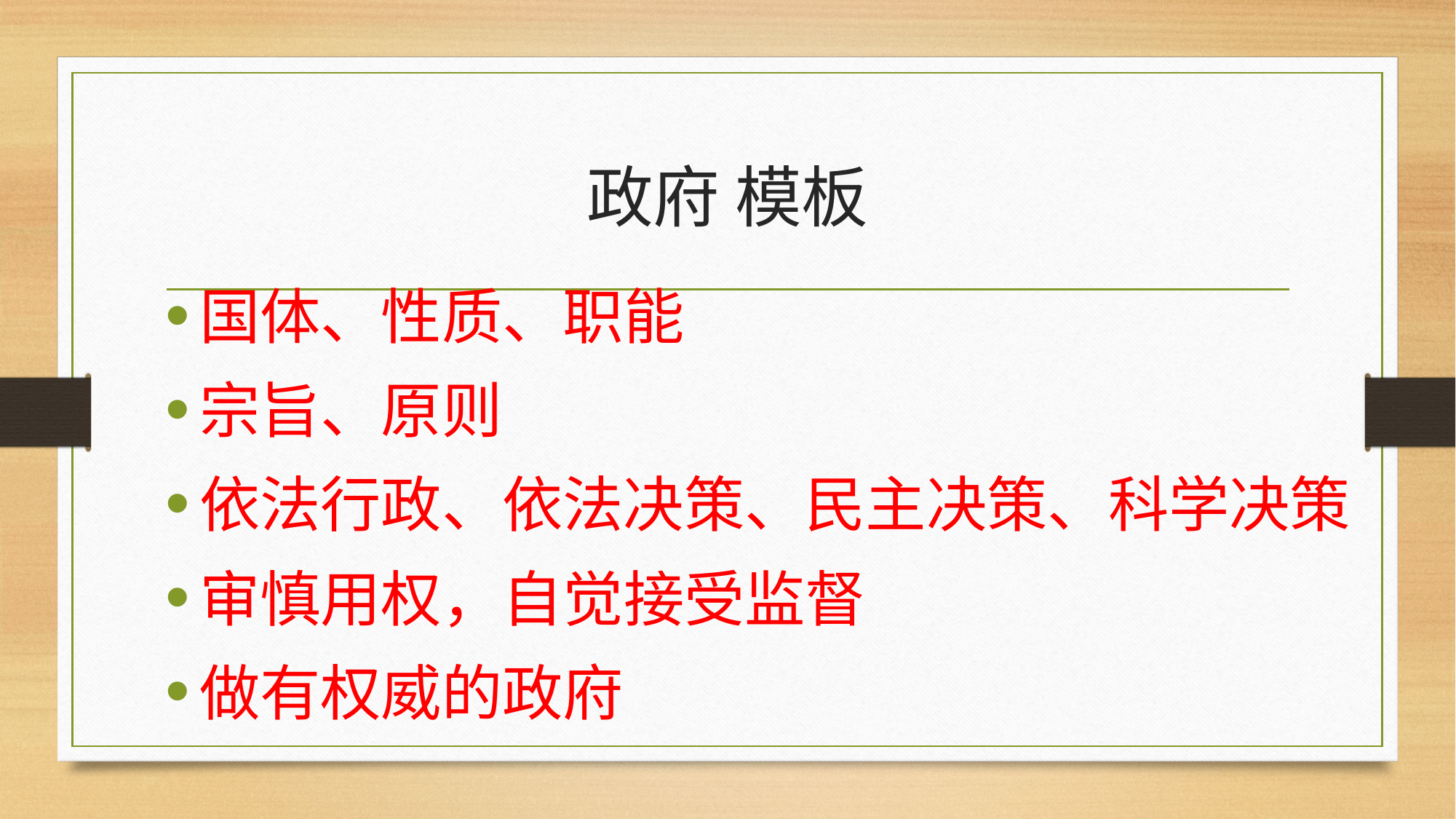

# 政府 模板
国体、性质、职能
宗旨、原则
依法行政、依法决策、民主决策、科学决策
审慎用权，自觉接受监督
做有权威的政府